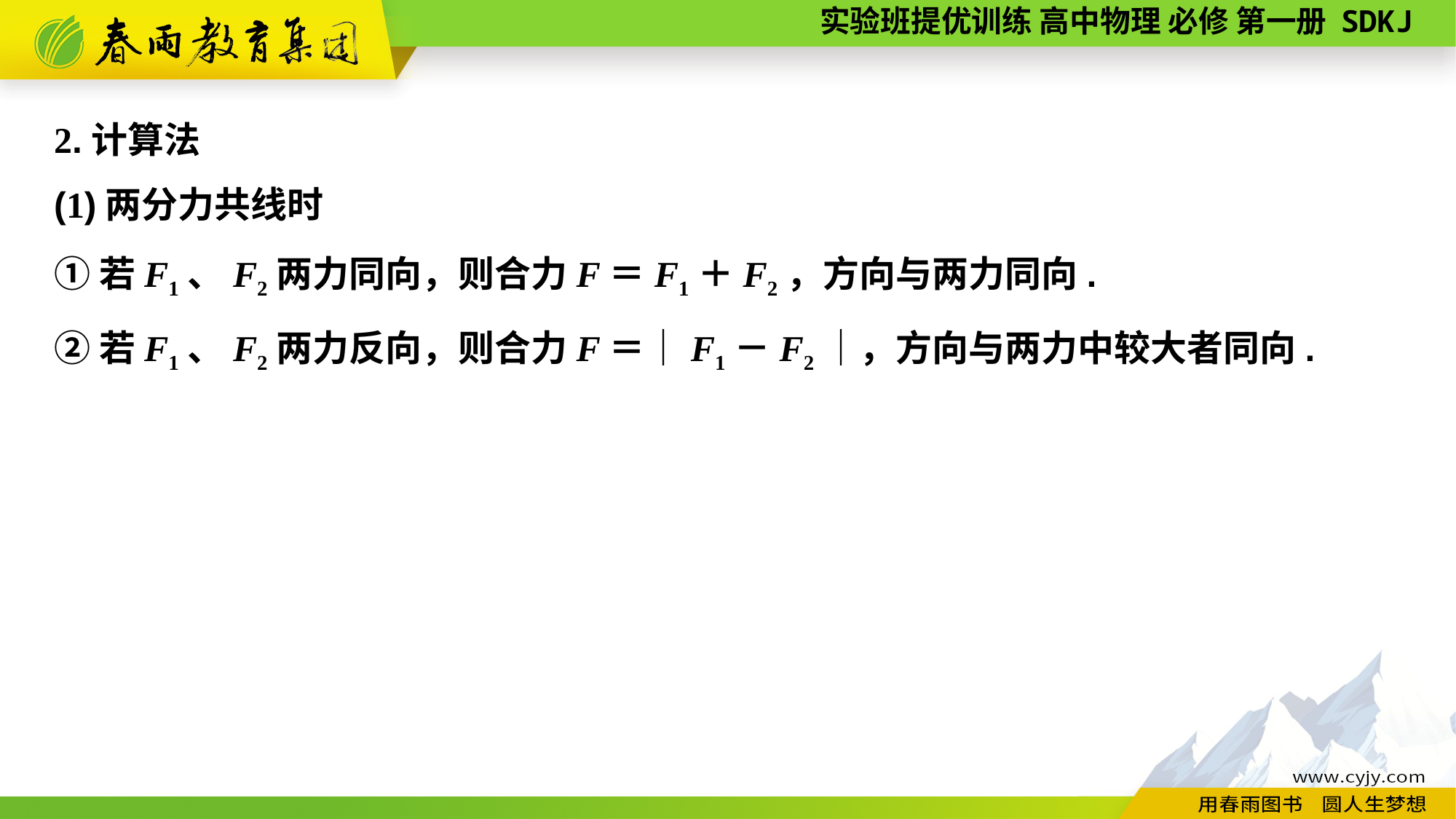

2.计算法
(1)两分力共线时
①若F1、F2两力同向，则合力F＝F1＋F2，方向与两力同向.
②若F1、F2两力反向，则合力F＝｜F1－F2｜，方向与两力中较大者同向.